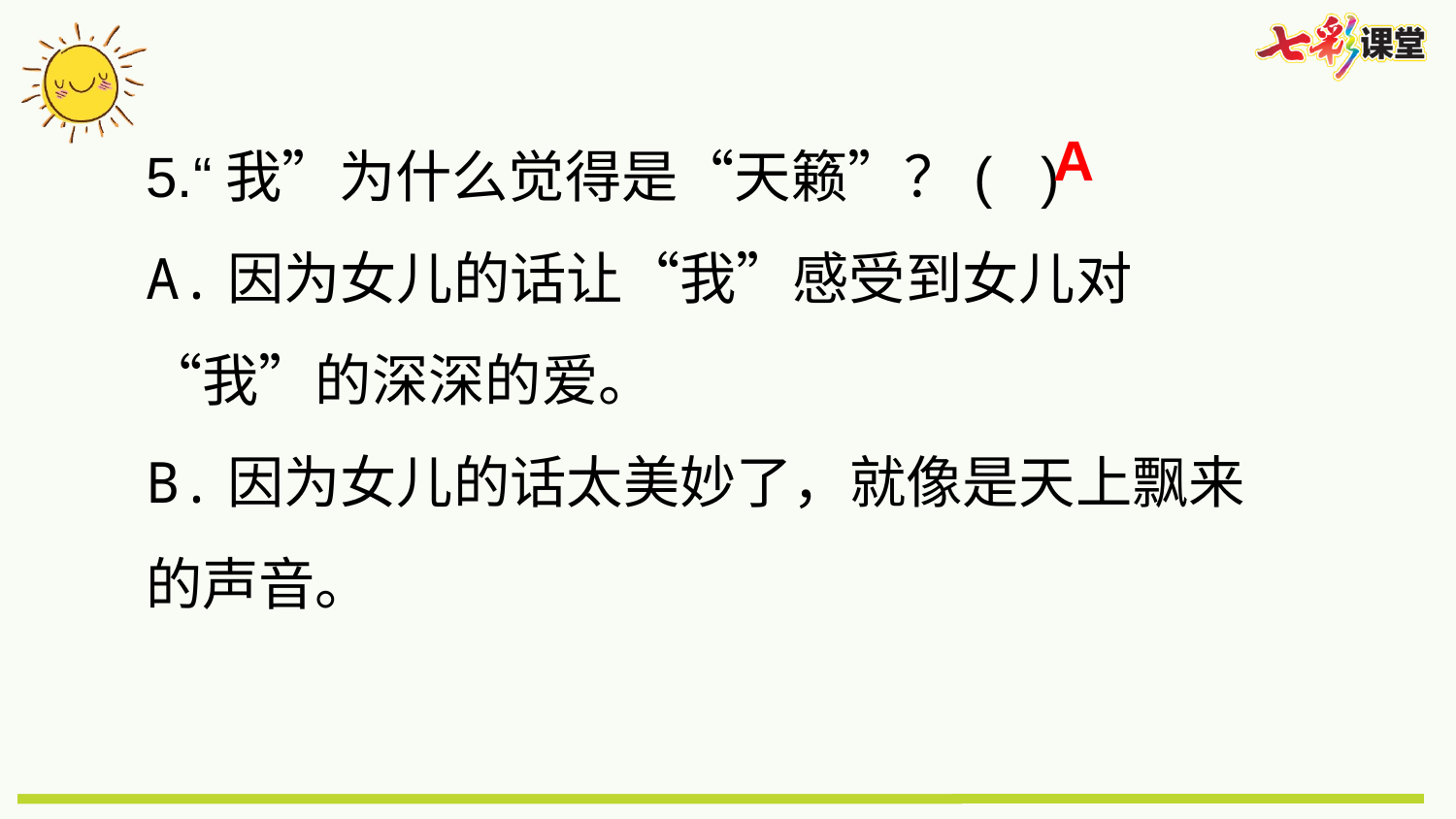

5.“我”为什么觉得是“天籁”？(   )
A.因为女儿的话让“我”感受到女儿对“我”的深深的爱。
B.因为女儿的话太美妙了，就像是天上飘来的声音。
A